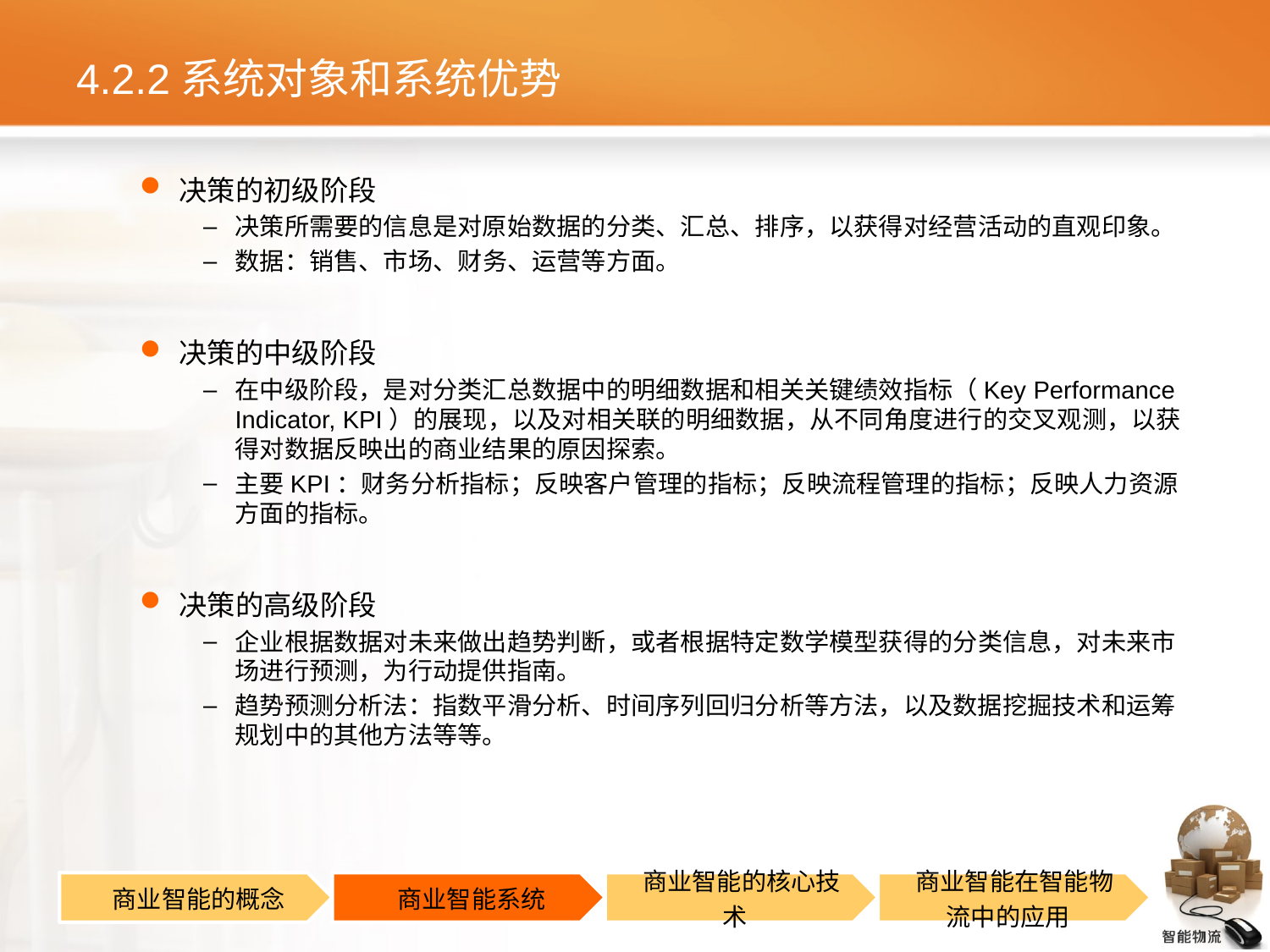

# 4.2.2系统对象和系统优势
决策的初级阶段
决策所需要的信息是对原始数据的分类、汇总、排序，以获得对经营活动的直观印象。
数据：销售、市场、财务、运营等方面。

决策的中级阶段
在中级阶段，是对分类汇总数据中的明细数据和相关关键绩效指标（Key Performance  Indicator, KPI）的展现，以及对相关联的明细数据，从不同角度进行的交叉观测，以获得对数据反映出的商业结果的原因探索。
主要KPI：财务分析指标；反映客户管理的指标；反映流程管理的指标；反映人力资源方面的指标。

决策的高级阶段
企业根据数据对未来做出趋势判断，或者根据特定数学模型获得的分类信息，对未来市场进行预测，为行动提供指南。
趋势预测分析法：指数平滑分析、时间序列回归分析等方法，以及数据挖掘技术和运筹规划中的其他方法等等。